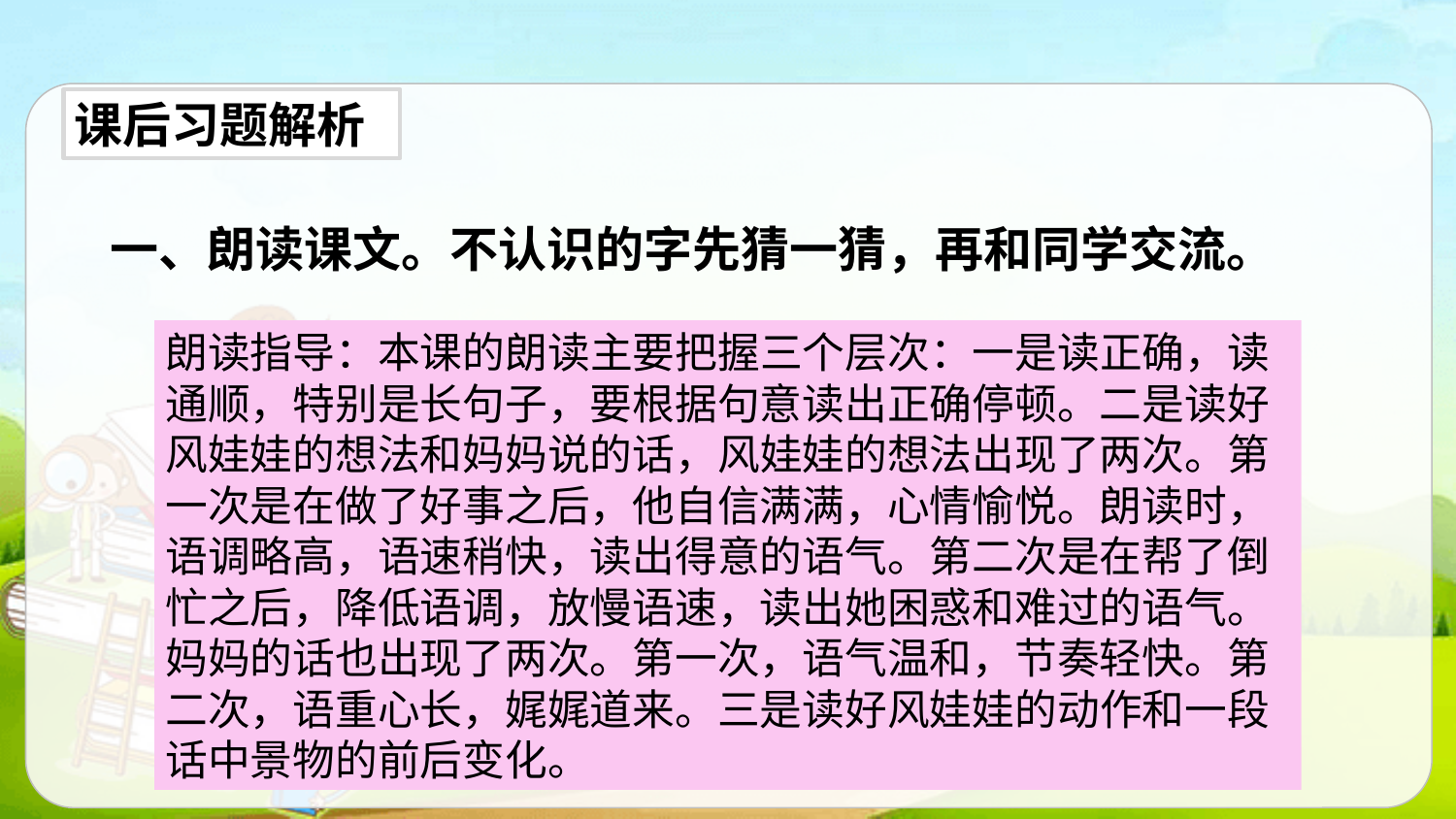

课后习题解析
一、朗读课文。不认识的字先猜一猜，再和同学交流。
朗读指导：本课的朗读主要把握三个层次：一是读正确，读通顺，特别是长句子，要根据句意读出正确停顿。二是读好风娃娃的想法和妈妈说的话，风娃娃的想法出现了两次。第一次是在做了好事之后，他自信满满，心情愉悦。朗读时，语调略高，语速稍快，读出得意的语气。第二次是在帮了倒忙之后，降低语调，放慢语速，读出她困惑和难过的语气。妈妈的话也出现了两次。第一次，语气温和，节奏轻快。第二次，语重心长，娓娓道来。三是读好风娃娃的动作和一段话中景物的前后变化。